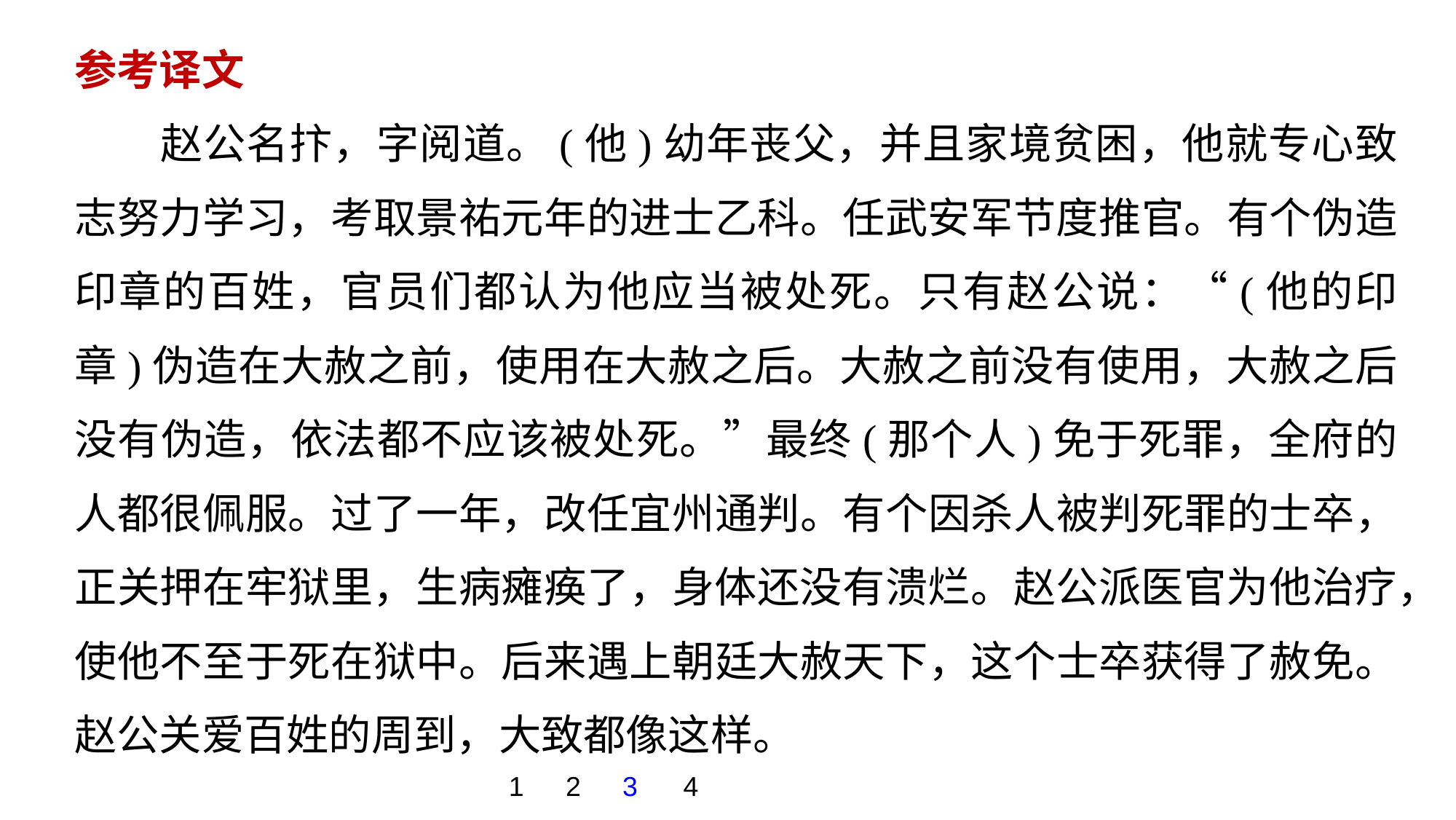

参考译文
赵公名抃，字阅道。(他)幼年丧父，并且家境贫困，他就专心致志努力学习，考取景祐元年的进士乙科。任武安军节度推官。有个伪造印章的百姓，官员们都认为他应当被处死。只有赵公说：“(他的印章)伪造在大赦之前，使用在大赦之后。大赦之前没有使用，大赦之后没有伪造，依法都不应该被处死。”最终(那个人)免于死罪，全府的人都很佩服。过了一年，改任宜州通判。有个因杀人被判死罪的士卒，正关押在牢狱里，生病瘫痪了，身体还没有溃烂。赵公派医官为他治疗，使他不至于死在狱中。后来遇上朝廷大赦天下，这个士卒获得了赦免。赵公关爱百姓的周到，大致都像这样。
1
2
3
4